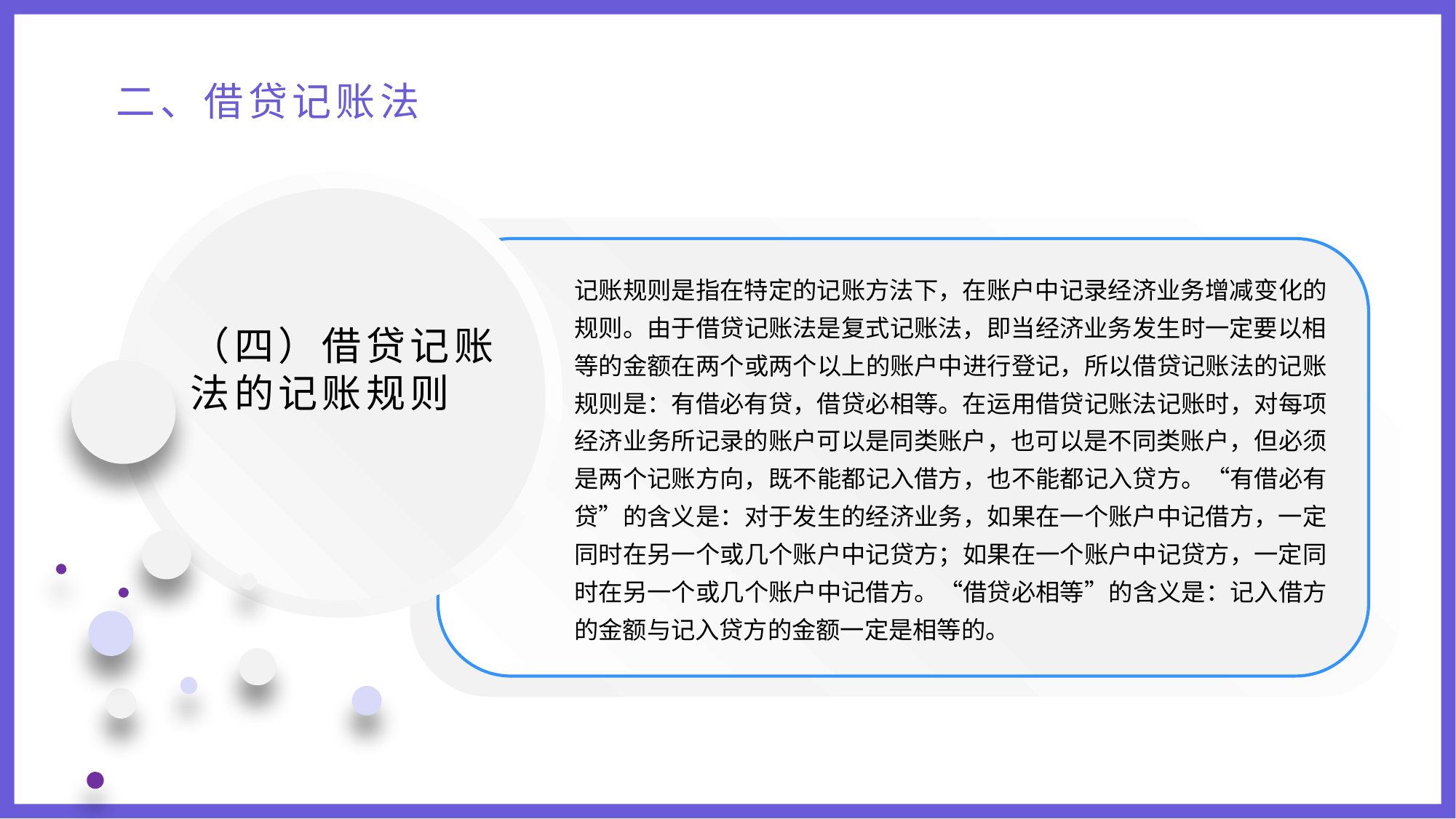

二、借贷记账法

记账规则是指在特定的记账方法下，在账户中记录经济业务增减变化的规则。由于借贷记账法是复式记账法，即当经济业务发生时一定要以相等的金额在两个或两个以上的账户中进行登记，所以借贷记账法的记账规则是：有借必有贷，借贷必相等。在运用借贷记账法记账时，对每项经济业务所记录的账户可以是同类账户，也可以是不同类账户，但必须是两个记账方向，既不能都记入借方，也不能都记入贷方。“有借必有贷”的含义是：对于发生的经济业务，如果在一个账户中记借方，一定同时在另一个或几个账户中记贷方；如果在一个账户中记贷方，一定同时在另一个或几个账户中记借方。“借贷必相等”的含义是：记入借方的金额与记入贷方的金额一定是相等的。
（四）借贷记账法的记账规则